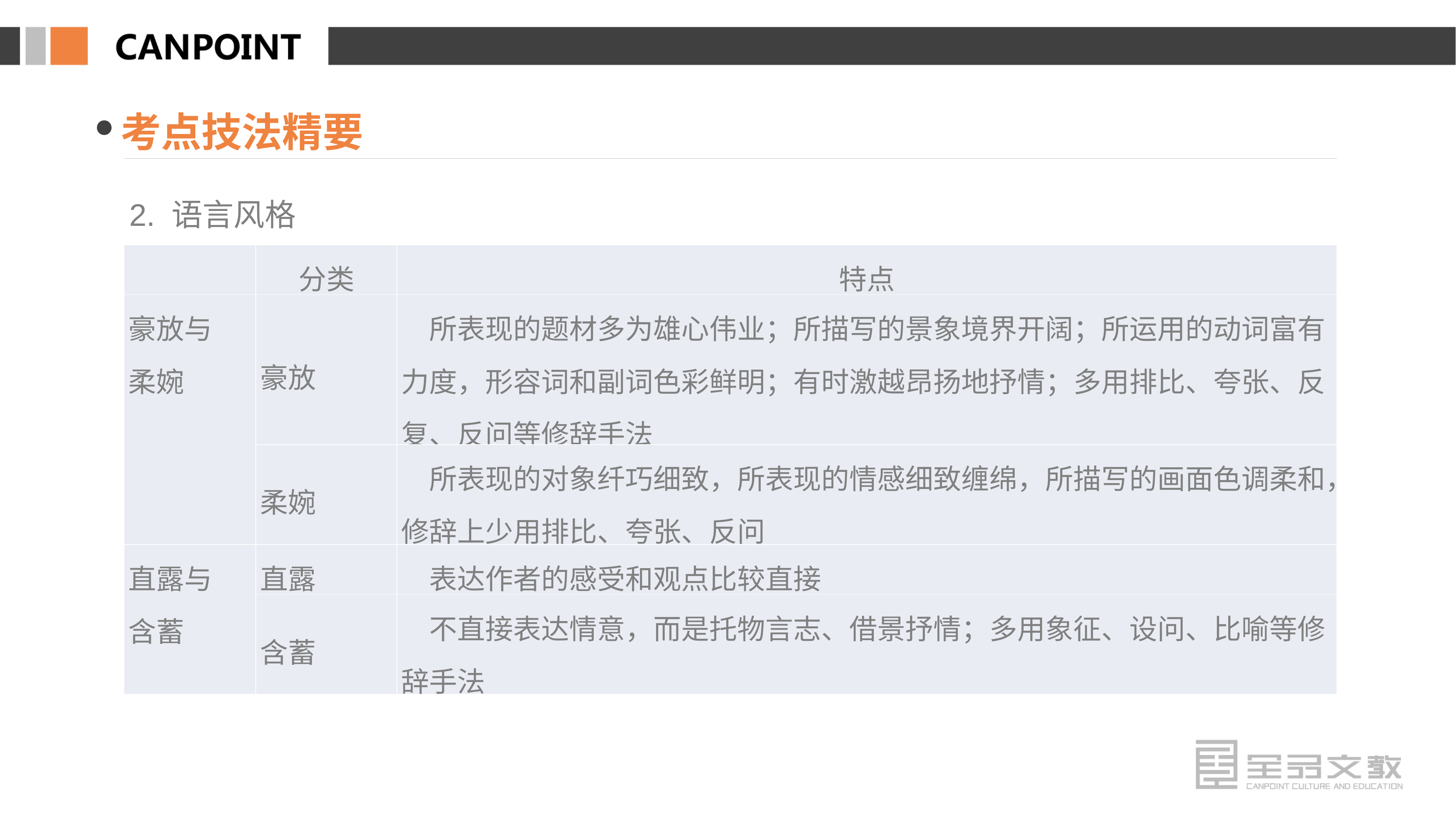

考点技法精要

2. 语言风格
|  | 分类 | 特点 |
| --- | --- | --- |
| 豪放与 柔婉 | 豪放 | 所表现的题材多为雄心伟业；所描写的景象境界开阔；所运用的动词富有力度，形容词和副词色彩鲜明；有时激越昂扬地抒情；多用排比、夸张、反复、反问等修辞手法 |
|  | 柔婉 | 所表现的对象纤巧细致，所表现的情感细致缠绵，所描写的画面色调柔和，修辞上少用排比、夸张、反问 |
| 直露与 含蓄 | 直露 | 表达作者的感受和观点比较直接 |
|  | 含蓄 | 不直接表达情意，而是托物言志、借景抒情；多用象征、设问、比喻等修辞手法 |